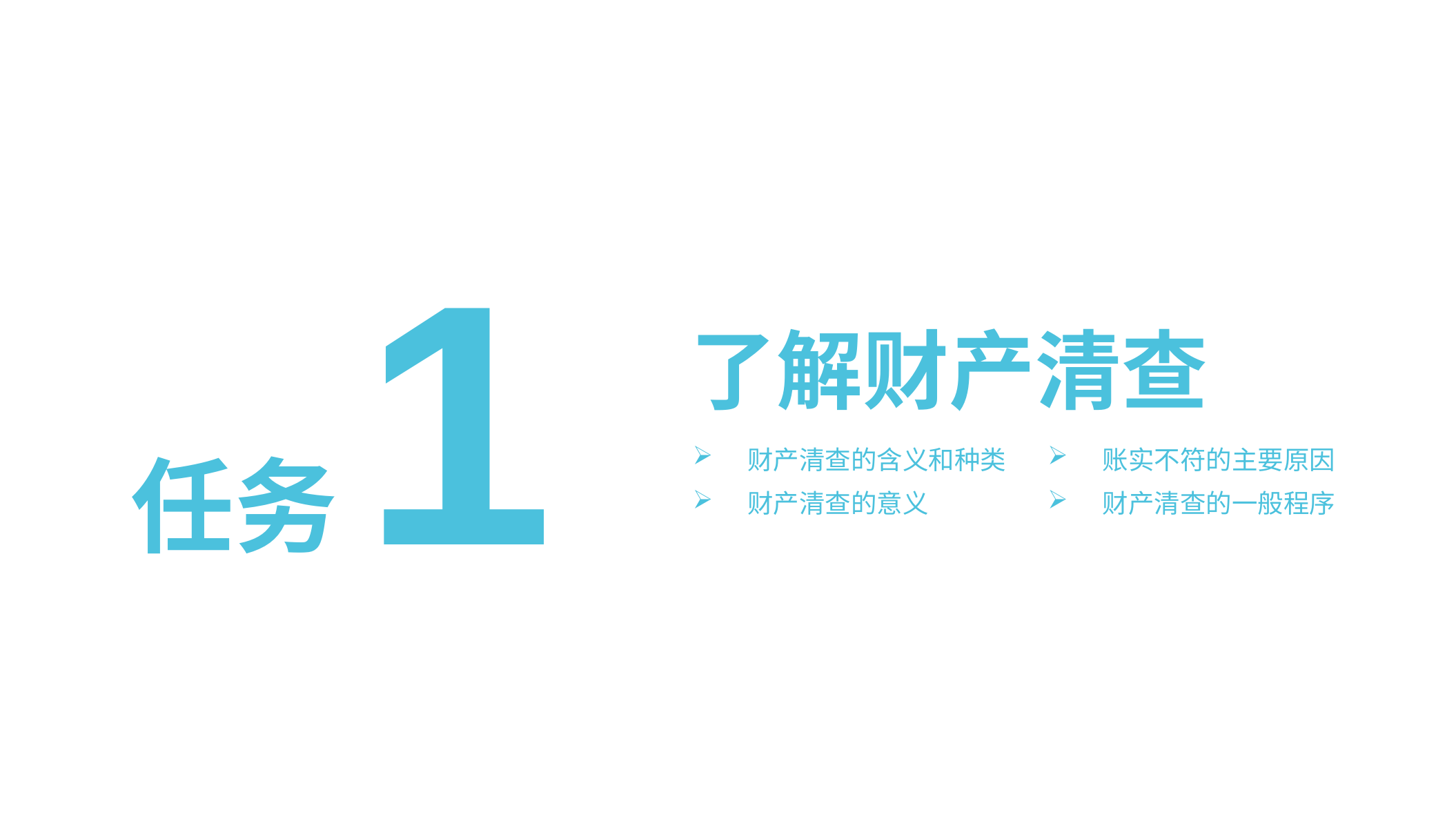

任务1
了解财产清查
财产清查的含义和种类
账实不符的主要原因
财产清查的意义
财产清查的一般程序